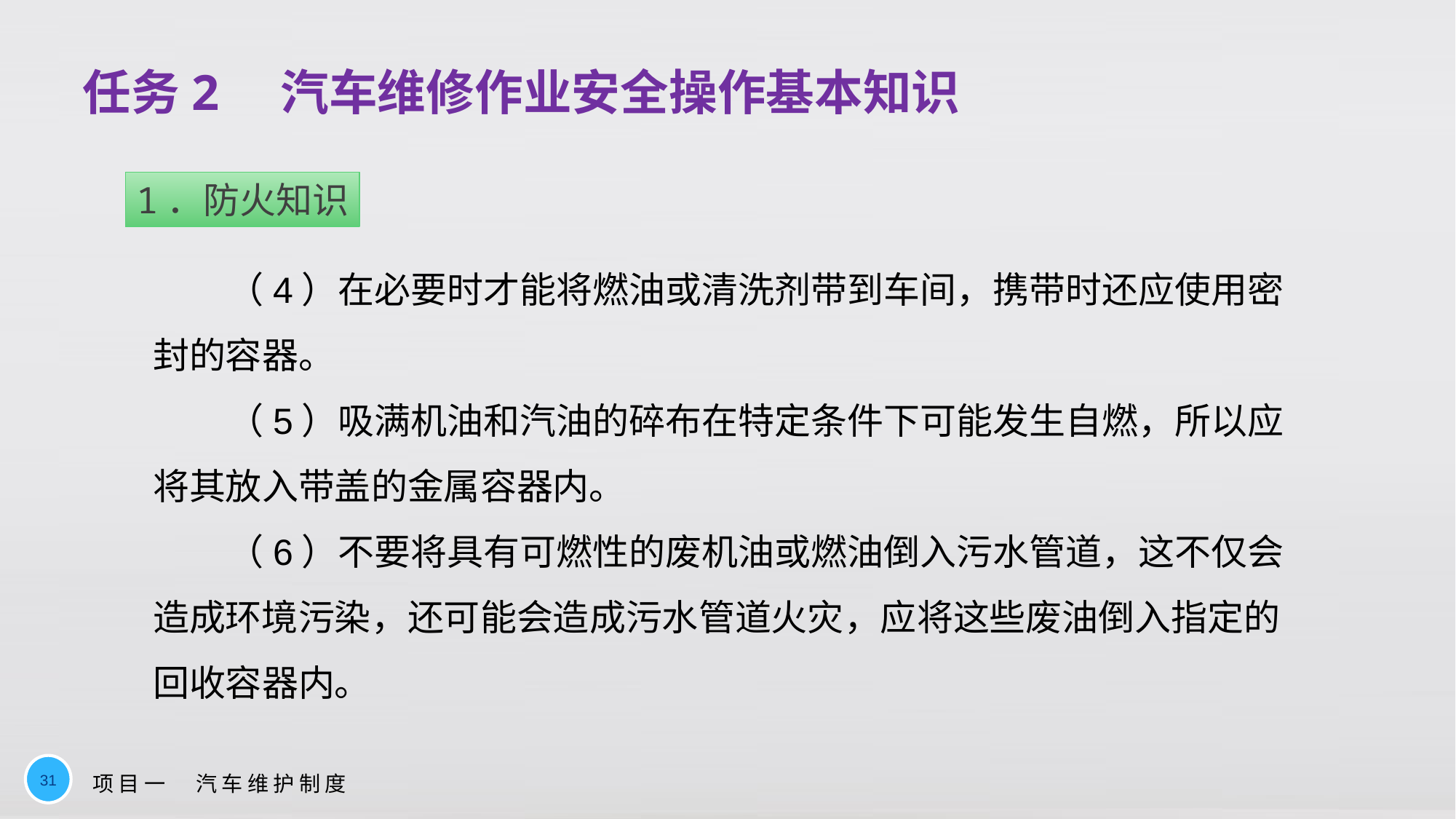

# 任务2　汽车维修作业安全操作基本知识
1．防火知识
（4）在必要时才能将燃油或清洗剂带到车间，携带时还应使用密封的容器。
（5）吸满机油和汽油的碎布在特定条件下可能发生自燃，所以应将其放入带盖的金属容器内。
（6）不要将具有可燃性的废机油或燃油倒入污水管道，这不仅会造成环境污染，还可能会造成污水管道火灾，应将这些废油倒入指定的回收容器内。
31